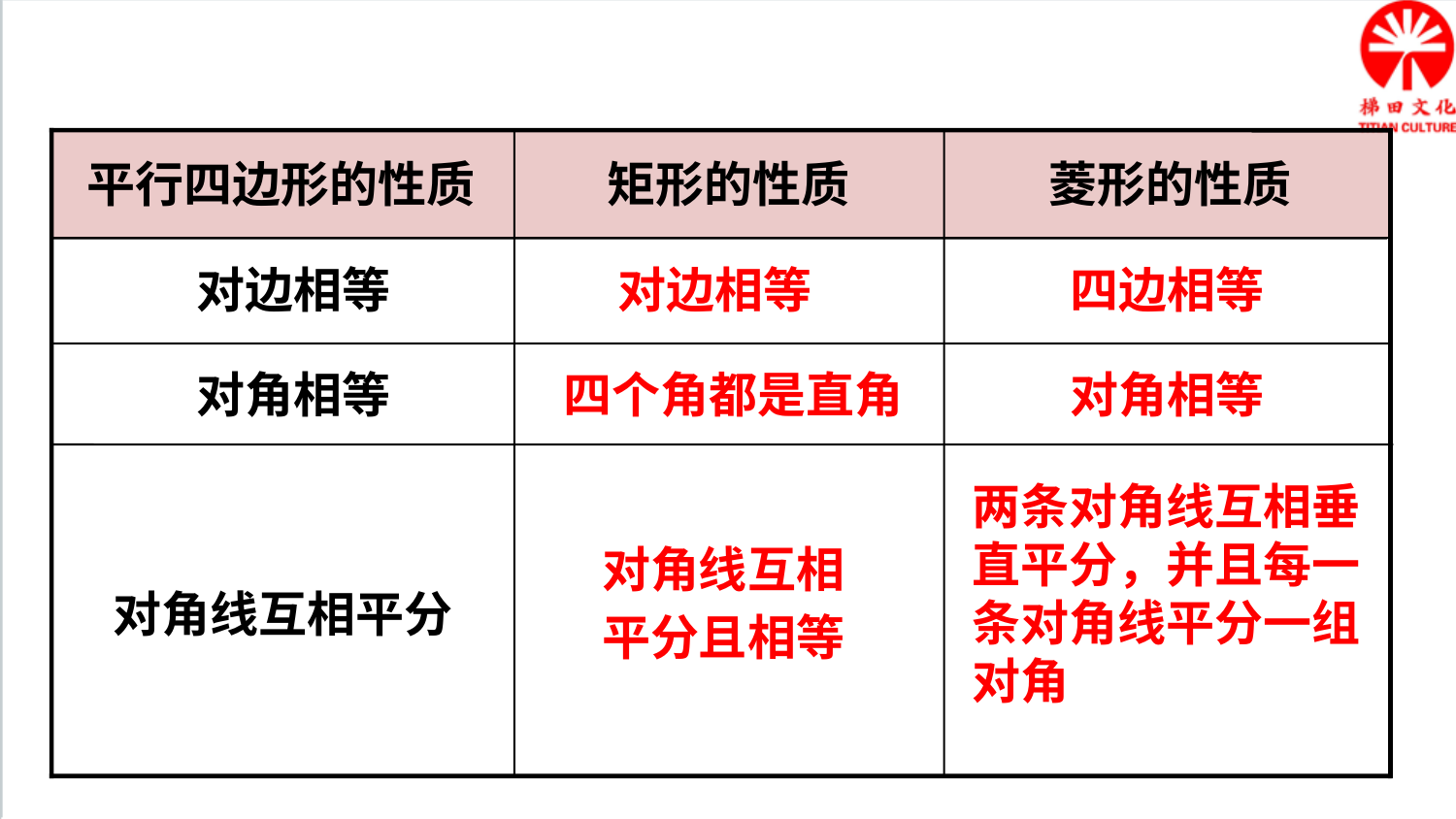

平行四边形的性质
矩形的性质
菱形的性质

对边相等

对角相等

对角线互相平分

对边相等
四边相等
四个角都是直角
对角相等
两条对角线互相垂直平分，并且每一条对角线平分一组对角
对角线互相
平分且相等